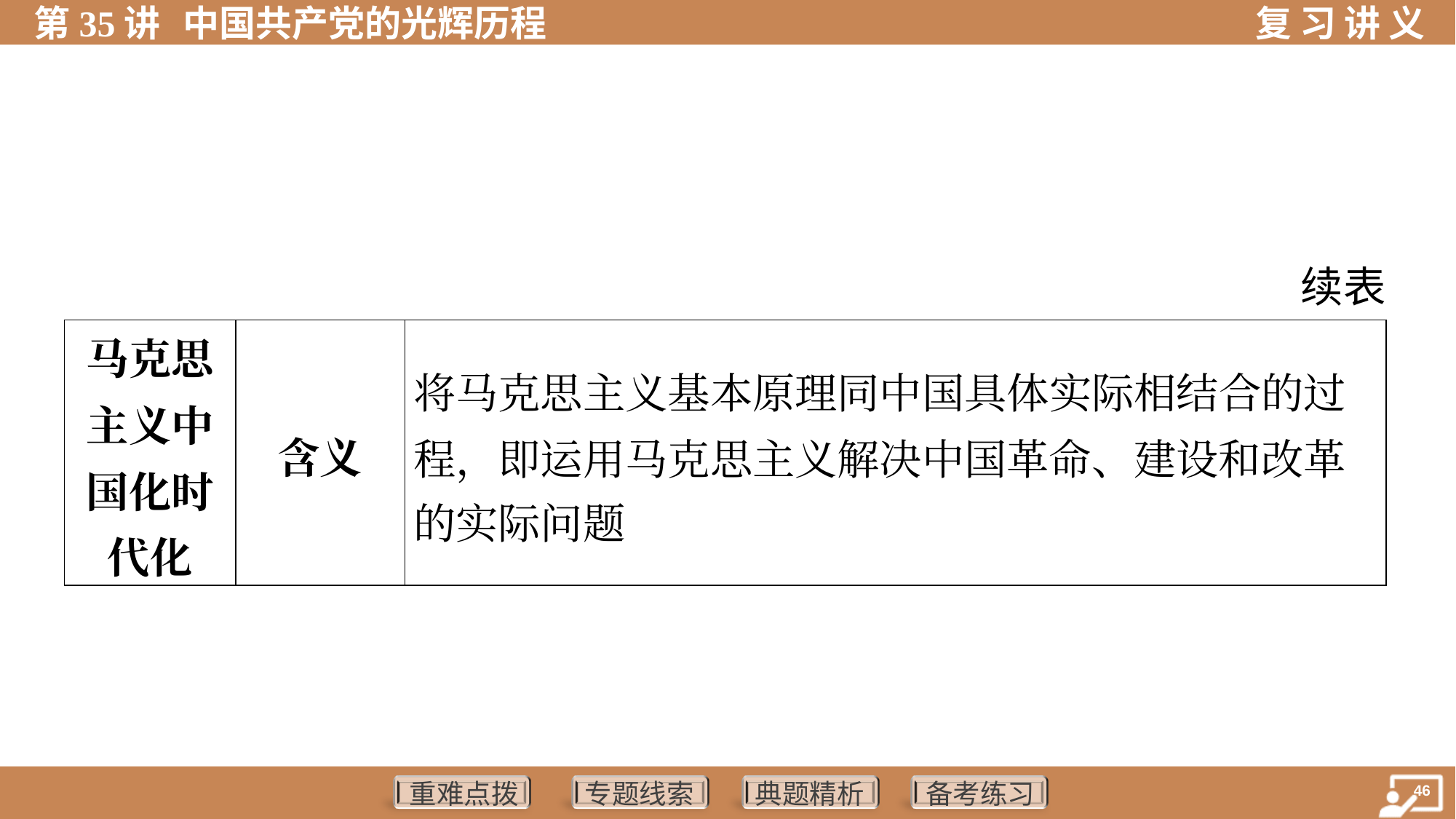

续表
| 马克思 主义中 国化时 代化 | 含义 | 将马克思主义基本原理同中国具体实际相结合的过 程，即运用马克思主义解决中国革命、建设和改革 的实际问题 |
| --- | --- | --- |